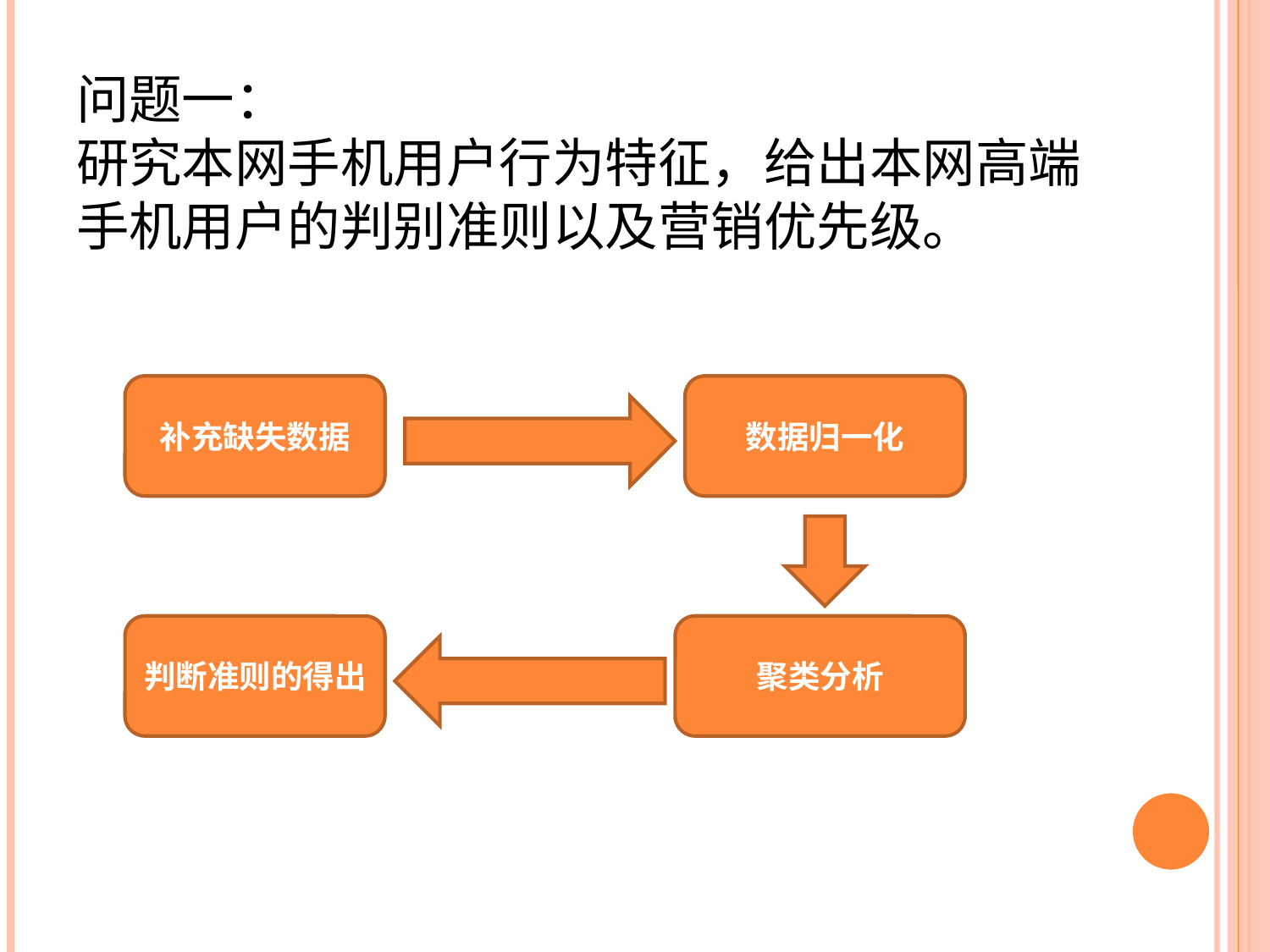

问题一：
研究本网手机用户行为特征，给出本网高端手机用户的判别准则以及营销优先级。
补充缺失数据
数据归一化

判断准则的得出
聚类分析